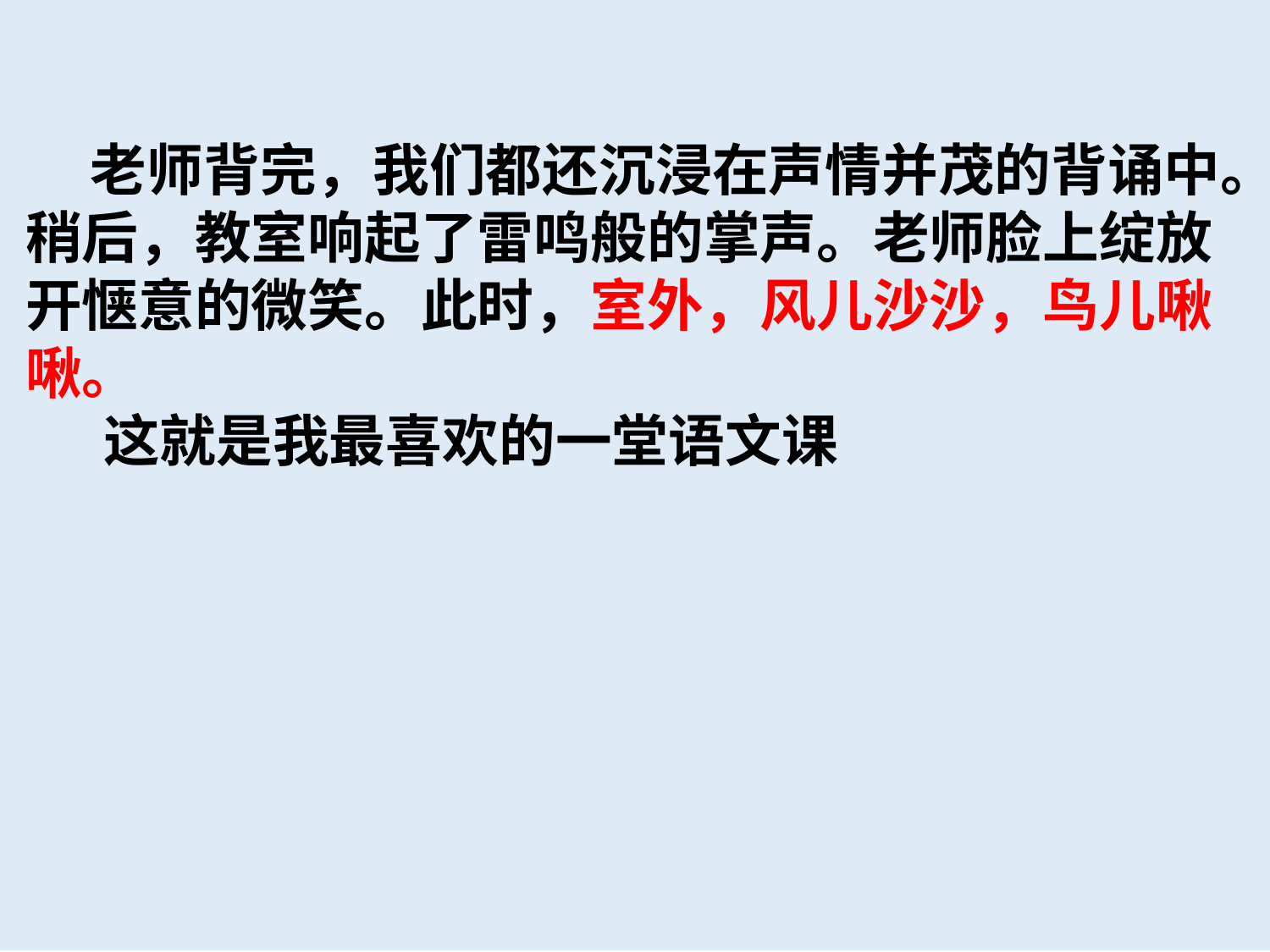

老师背完，我们都还沉浸在声情并茂的背诵中。稍后，教室响起了雷鸣般的掌声。老师脸上绽放开惬意的微笑。此时，室外，风儿沙沙，鸟儿啾啾。
     这就是我最喜欢的一堂语文课